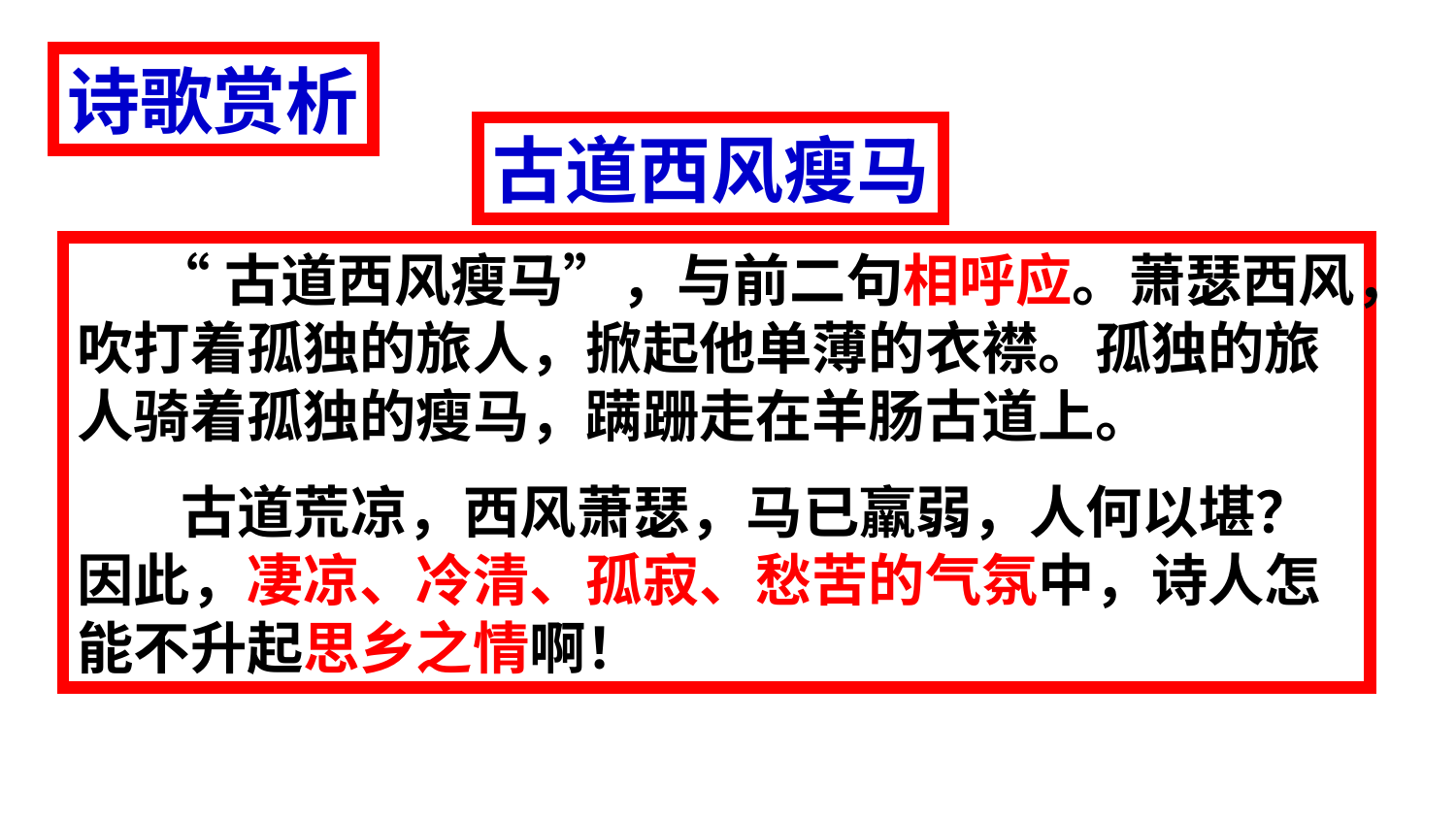

诗歌赏析
古道西风瘦马
      “古道西风瘦马”，与前二句相呼应。萧瑟西风，吹打着孤独的旅人，掀起他单薄的衣襟。孤独的旅人骑着孤独的瘦马，蹒跚走在羊肠古道上。
       古道荒凉，西风萧瑟，马已羸弱，人何以堪？因此，凄凉、冷清、孤寂、愁苦的气氛中，诗人怎能不升起思乡之情啊！